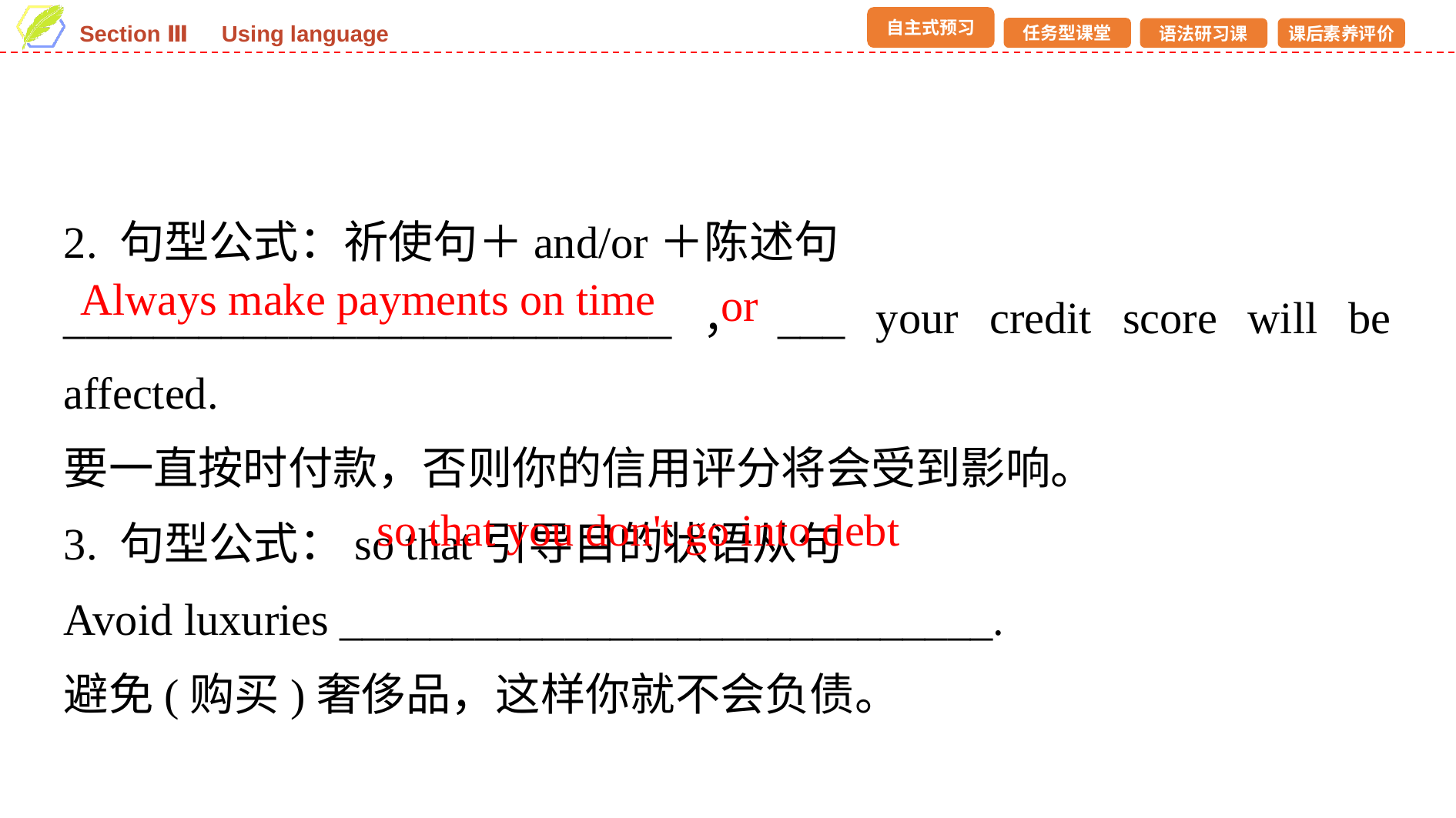

2. 句型公式：祈使句＋and/or＋陈述句
___________________________，___ your credit score will be affected.
要一直按时付款，否则你的信用评分将会受到影响。
3. 句型公式：so that引导目的状语从句
Avoid luxuries _____________________________.
避免(购买)奢侈品，这样你就不会负债。
Always make payments on time
or
so that you don't go into debt